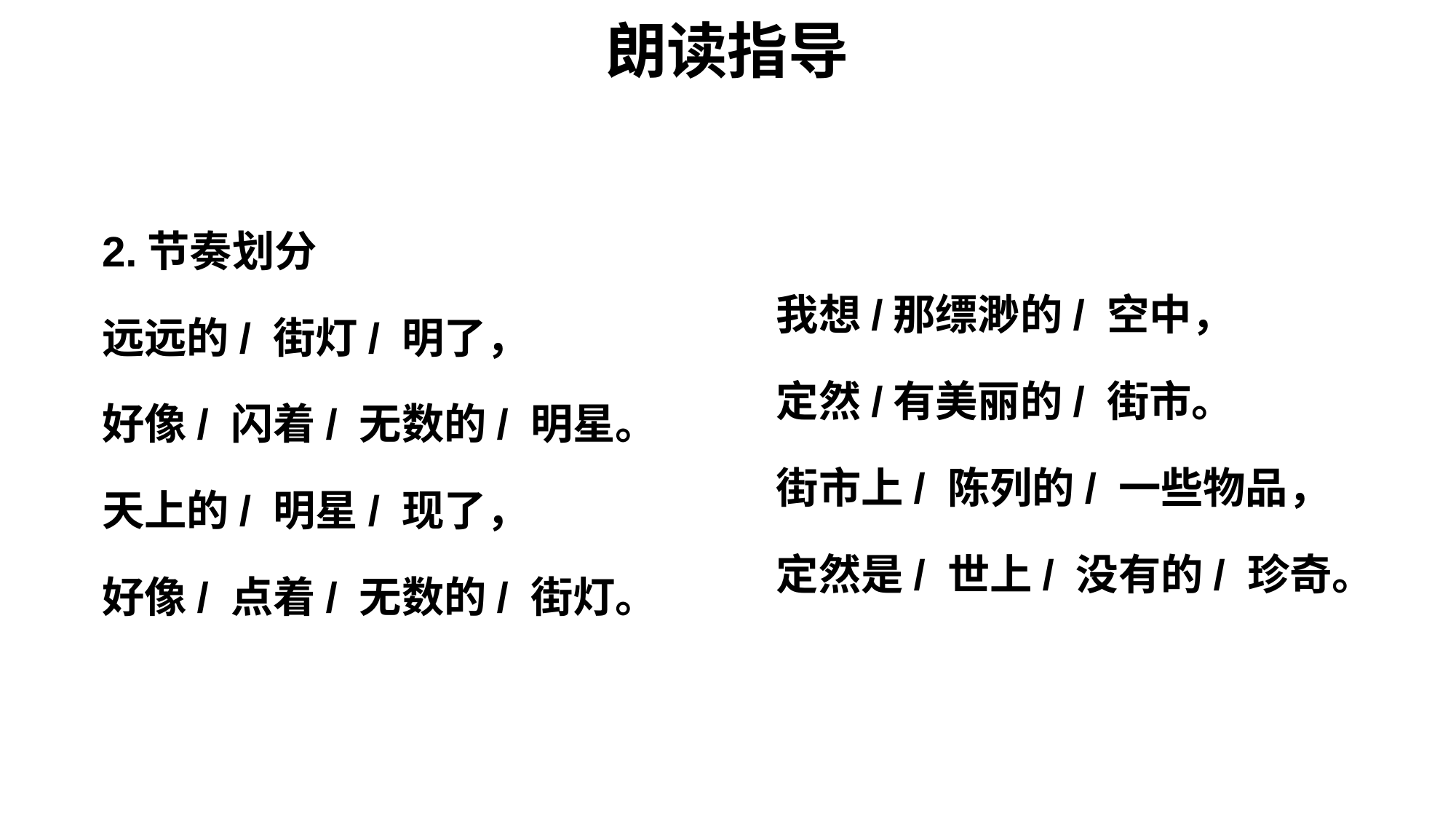

朗读指导

我想/那缥渺的/ 空中，
定然/有美丽的/ 街市。
街市上/ 陈列的/ 一些物品，
定然是/ 世上/ 没有的/ 珍奇。
2.节奏划分
远远的/ 街灯/ 明了，
好像/ 闪着/ 无数的/ 明星。
天上的/ 明星/ 现了，
好像/ 点着/ 无数的/ 街灯。